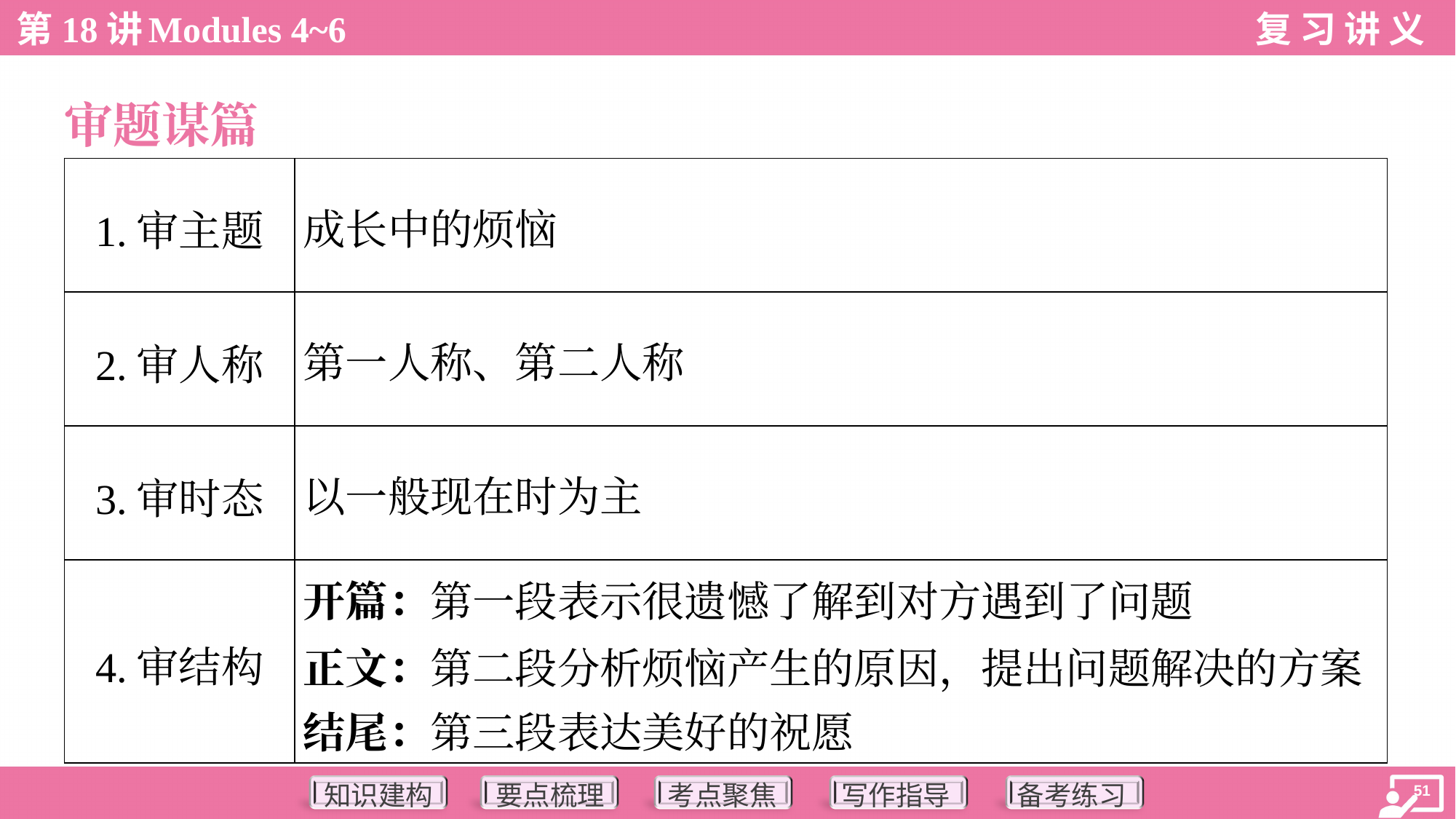

审题谋篇
| 1.审主题 | 成长中的烦恼 |
| --- | --- |
| 2.审人称 | 第一人称、第二人称 |
| 3.审时态 | 以一般现在时为主 |
| 4.审结构 | 开篇：第一段表示很遗憾了解到对方遇到了问题 正文：第二段分析烦恼产生的原因，提出问题解决的方案 结尾：第三段表达美好的祝愿 |